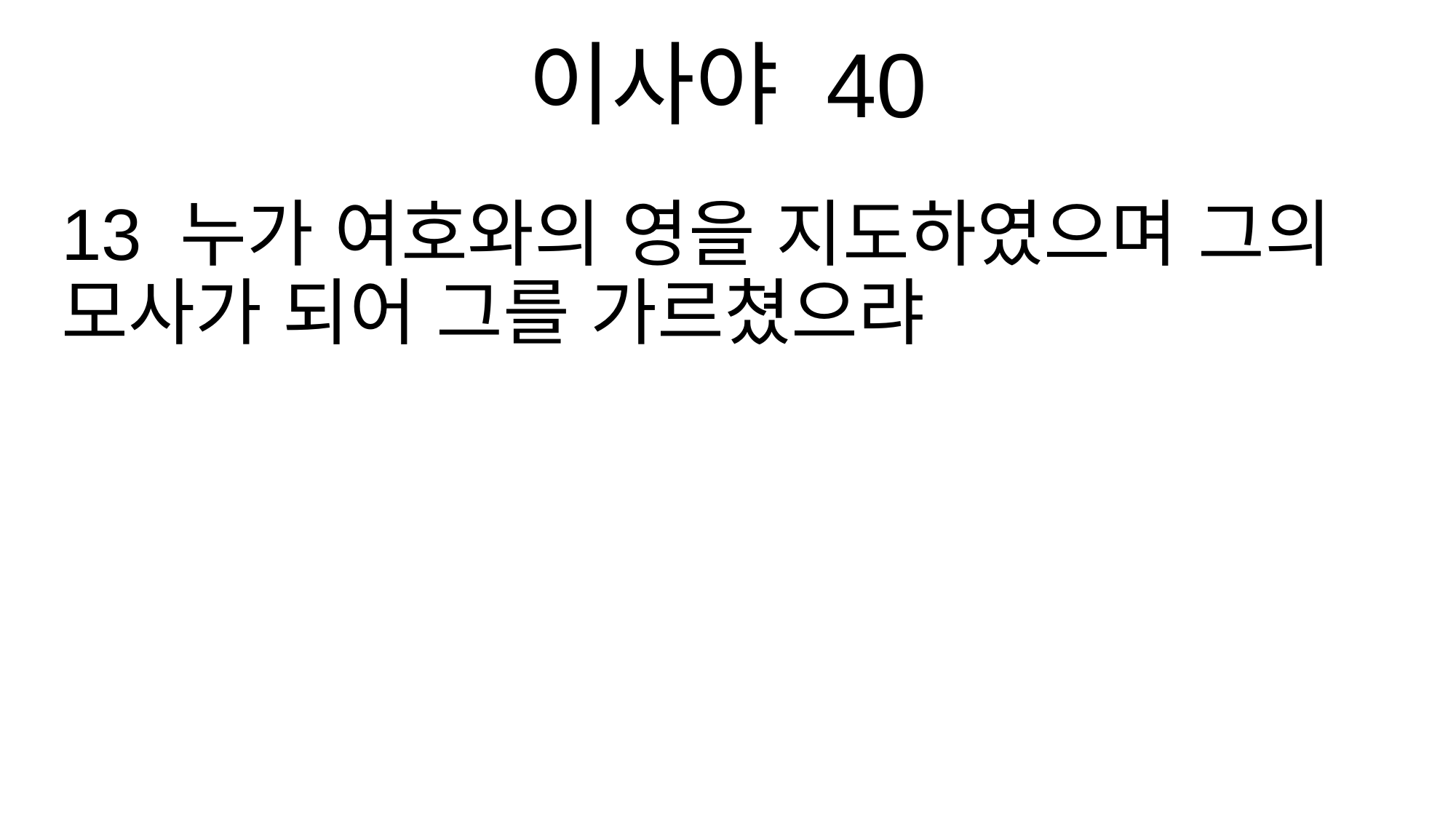

이사야 40
13 누가 여호와의 영을 지도하였으며 그의 모사가 되어 그를 가르쳤으랴